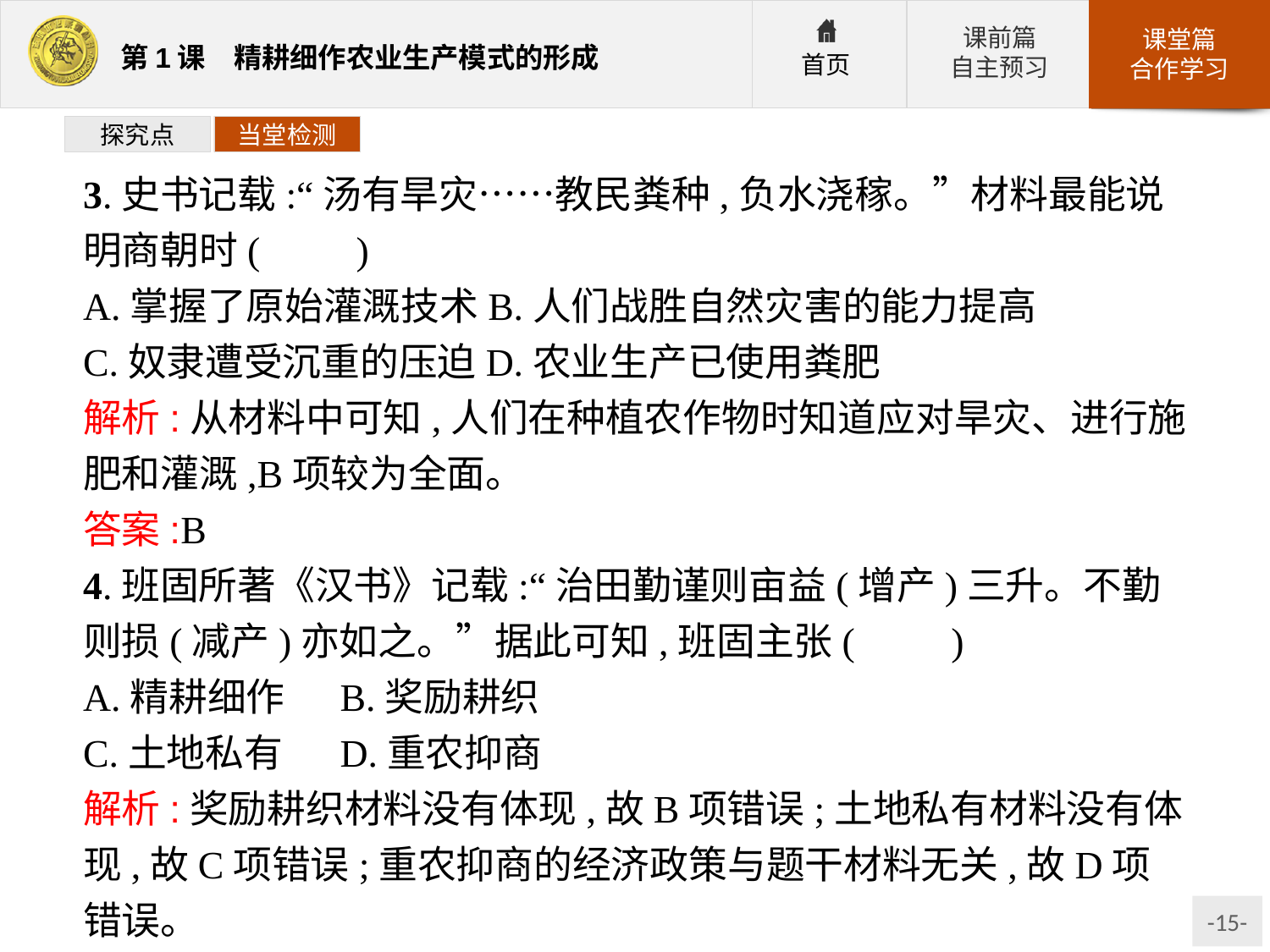

探究点
当堂检测
3.史书记载:“汤有旱灾……教民粪种,负水浇稼。”材料最能说明商朝时(　　)
A.掌握了原始灌溉技术B.人们战胜自然灾害的能力提高
C.奴隶遭受沉重的压迫D.农业生产已使用粪肥
解析:从材料中可知,人们在种植农作物时知道应对旱灾、进行施肥和灌溉,B项较为全面。
答案:B
4.班固所著《汉书》记载:“治田勤谨则亩益(增产)三升。不勤则损(减产)亦如之。”据此可知,班固主张(　　)
A.精耕细作	B.奖励耕织
C.土地私有	D.重农抑商
解析:奖励耕织材料没有体现,故B项错误;土地私有材料没有体现,故C项错误;重农抑商的经济政策与题干材料无关,故D项错误。
答案:A